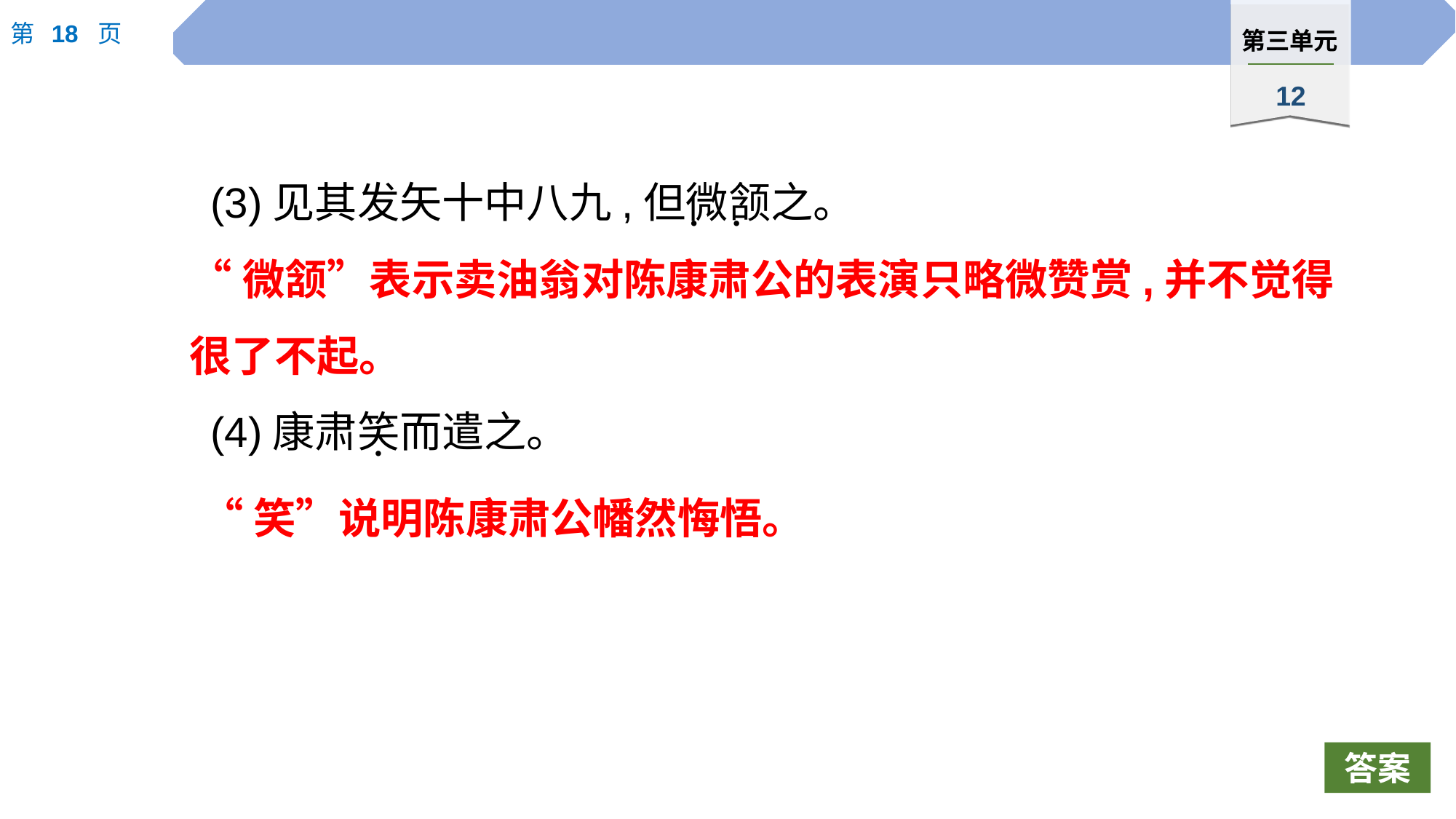

(3)见其发矢十中八九,但微颔之。

(4)康肃笑而遣之。

 ·
 ·
“微颔”表示卖油翁对陈康肃公的表演只略微赞赏,并不觉得很了不起。
 ·
“笑”说明陈康肃公幡然悔悟。
答案